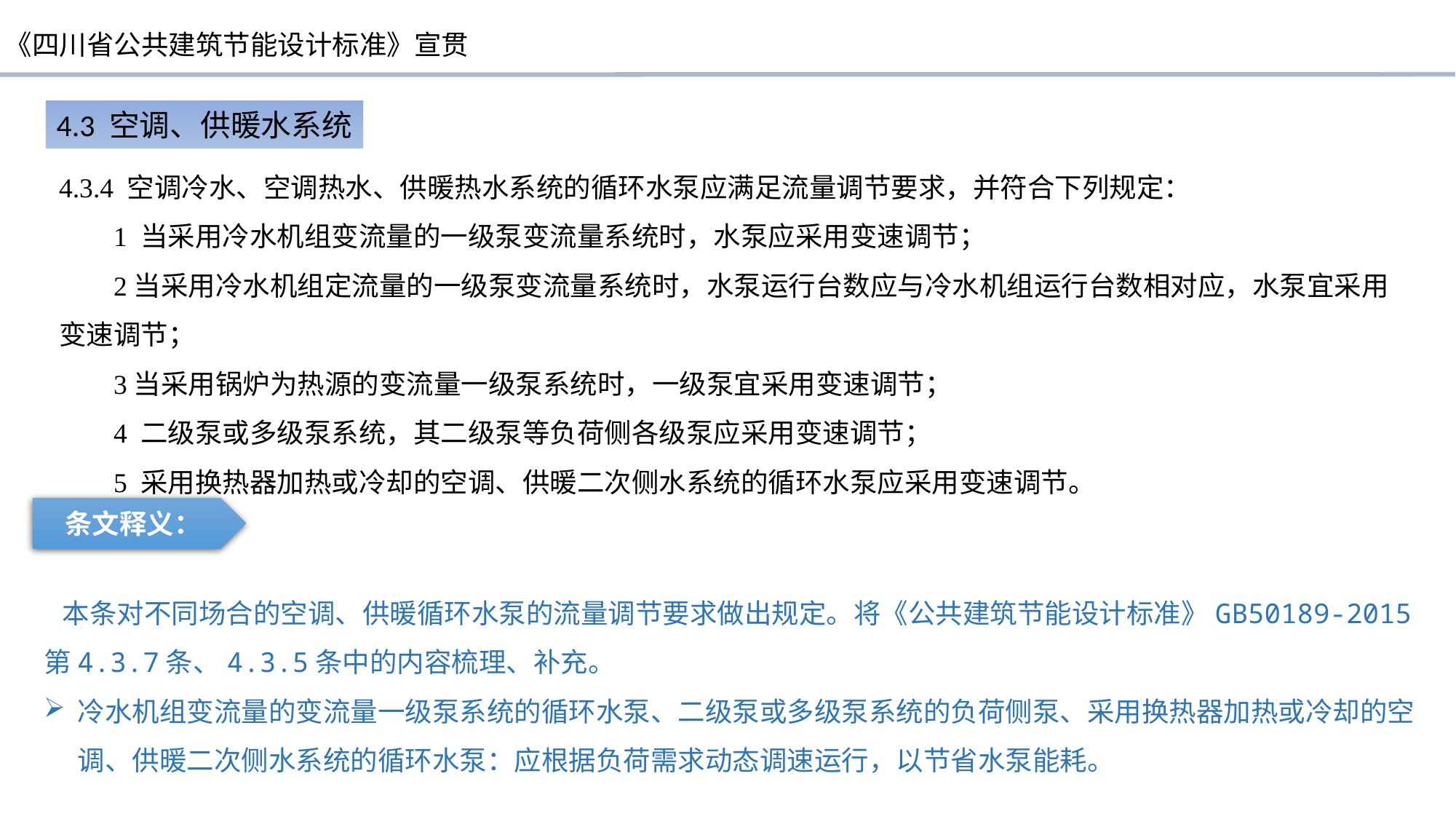

4.3 空调、供暖水系统
4.3.4 空调冷水、空调热水、供暖热水系统的循环水泵应满足流量调节要求，并符合下列规定：
1 当采用冷水机组变流量的一级泵变流量系统时，水泵应采用变速调节；
2当采用冷水机组定流量的一级泵变流量系统时，水泵运行台数应与冷水机组运行台数相对应，水泵宜采用变速调节；
3当采用锅炉为热源的变流量一级泵系统时，一级泵宜采用变速调节；
4 二级泵或多级泵系统，其二级泵等负荷侧各级泵应采用变速调节；
5 采用换热器加热或冷却的空调、供暖二次侧水系统的循环水泵应采用变速调节。
条文释义：
  本条对不同场合的空调、供暖循环水泵的流量调节要求做出规定。将《公共建筑节能设计标准》GB50189-2015第4.3.7条、4.3.5条中的内容梳理、补充。
冷水机组变流量的变流量一级泵系统的循环水泵、二级泵或多级泵系统的负荷侧泵、采用换热器加热或冷却的空调、供暖二次侧水系统的循环水泵：应根据负荷需求动态调速运行，以节省水泵能耗。